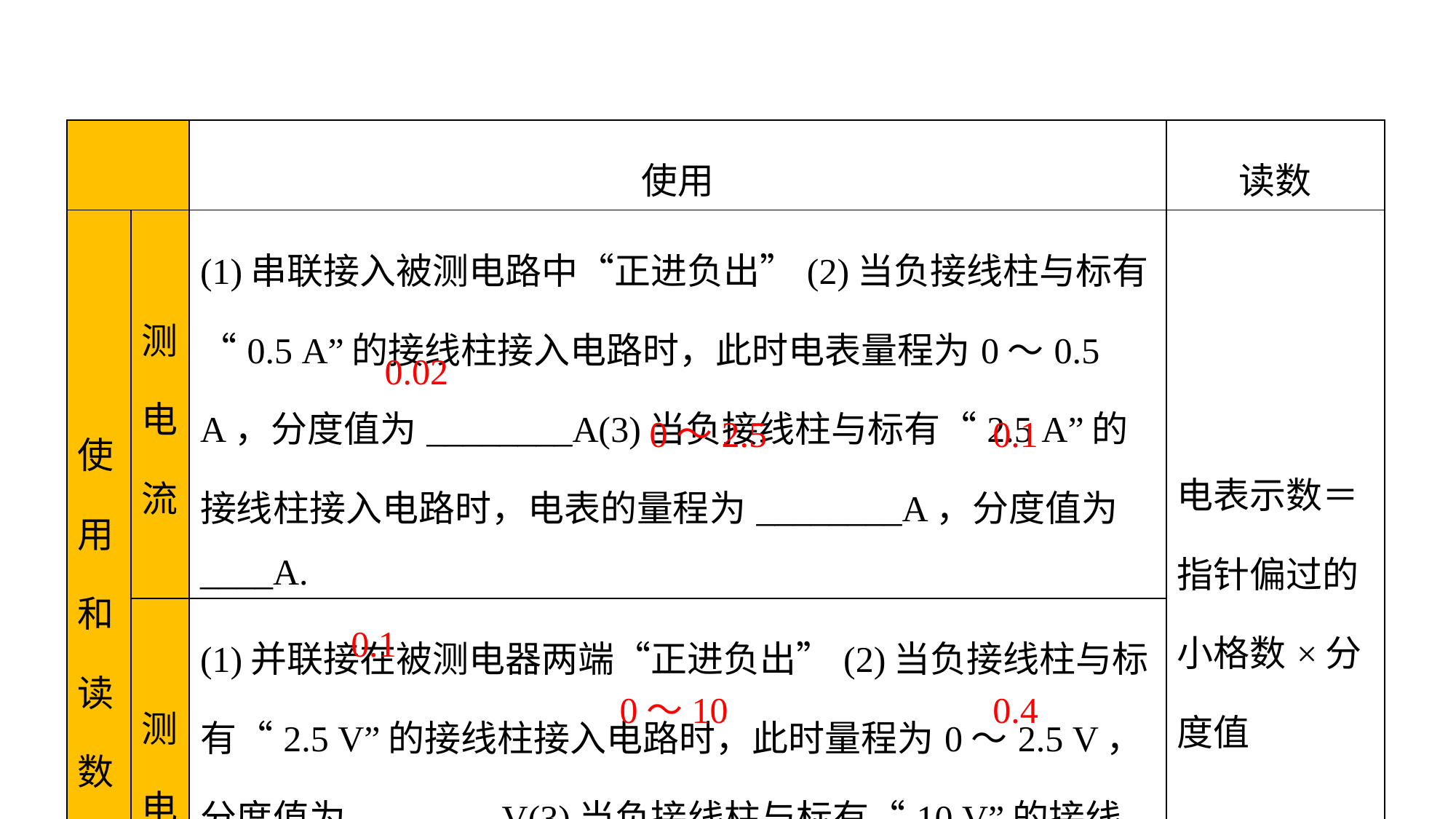

|  |  | 使用 | 读数 |
| --- | --- | --- | --- |
| 使用和读数 | 测 电 流 | (1)串联接入被测电路中“正进负出”(2)当负接线柱与标有“0.5 A”的接线柱接入电路时，此时电表量程为0～0.5 A，分度值为\_\_\_\_\_\_\_\_A(3)当负接线柱与标有“2.5 A”的接线柱接入电路时，电表的量程为\_\_\_\_\_\_\_\_A，分度值为\_\_\_\_A. | 电表示数＝指针偏过的小格数×分度值 |
|  | 测 电 压 | (1)并联接在被测电器两端“正进负出”(2)当负接线柱与标有“2.5 V”的接线柱接入电路时，此时量程为0～2.5 V，分度值为\_\_\_\_\_\_\_\_V(3)当负接线柱与标有“10 V”的接线柱接入电路时，电表的量程为\_\_\_\_\_\_\_\_V，分度值为\_\_\_\_\_\_\_\_V |  |
0.02
0～2.5
0.1
0.1
0～10
0.4